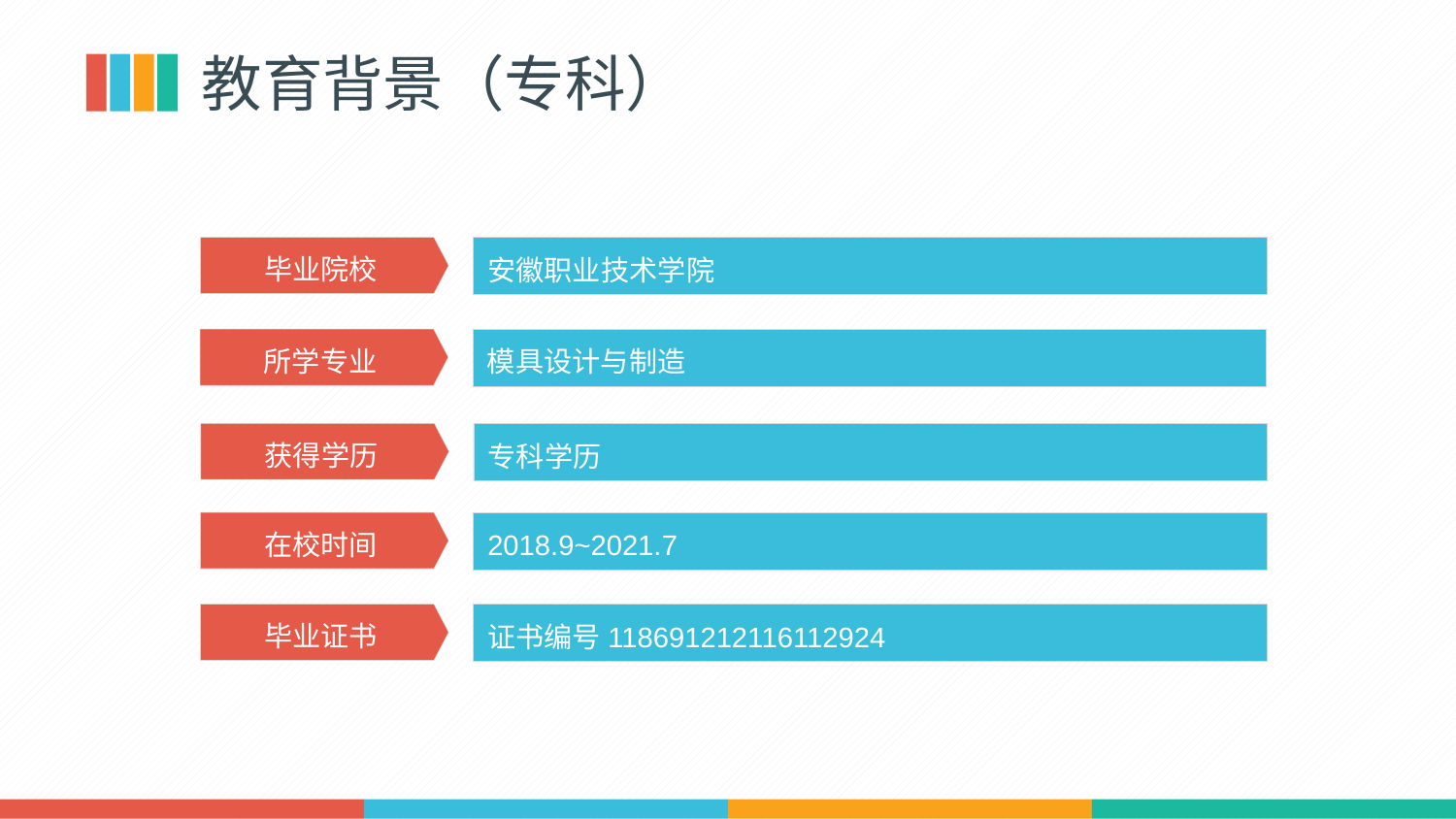

教育背景（专科）
安徽职业技术学院
毕业院校
模具设计与制造
所学专业
专科学历
获得学历
2018.9~2021.7
在校时间
证书编号118691212116112924
毕业证书